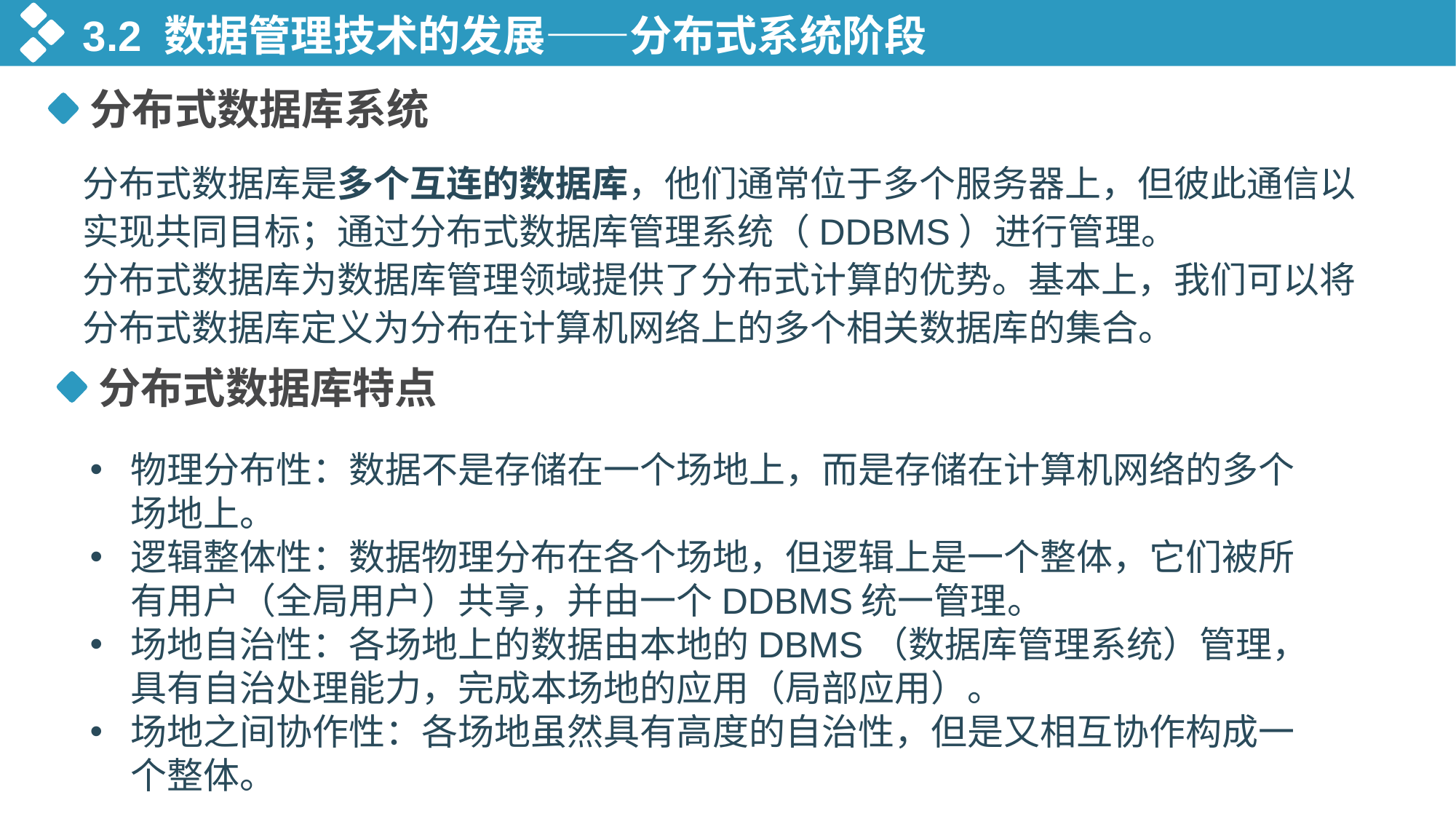

3.2 数据管理技术的发展——分布式系统阶段

分布式数据库系统

分布式数据库是多个互连的数据库，他们通常位于多个服务器上，但彼此通信以实现共同目标；通过分布式数据库管理系统（DDBMS）进行管理。
分布式数据库为数据库管理领域提供了分布式计算的优势。基本上，我们可以将分布式数据库定义为分布在计算机网络上的多个相关数据库的集合。
分布式数据库特点

物理分布性：数据不是存储在一个场地上，而是存储在计算机网络的多个场地上。
逻辑整体性：数据物理分布在各个场地，但逻辑上是一个整体，它们被所有用户（全局用户）共享，并由一个DDBMS统一管理。
场地自治性：各场地上的数据由本地的DBMS（数据库管理系统）管理，具有自治处理能力，完成本场地的应用（局部应用）。
场地之间协作性：各场地虽然具有高度的自治性，但是又相互协作构成一个整体。